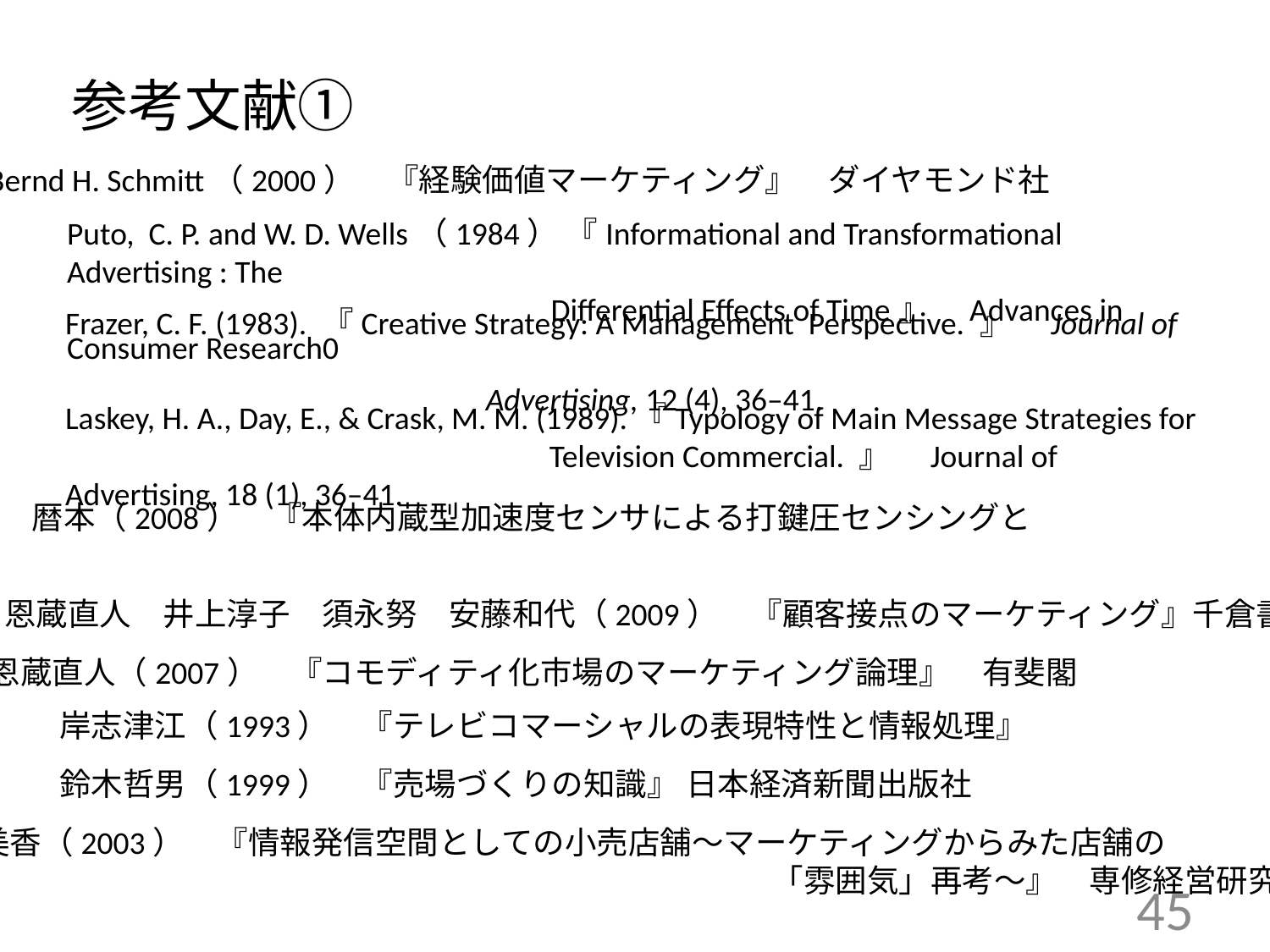

# 参考文献①
Bernd H. Schmitt（2000）　『経験価値マーケティング』　ダイヤモンド社
Puto,  C. P. and W. D. Wells（1984） 『Informational and Transformational Advertising : The
　　　　　　　　　　　　　　　Differential Effects of Time』　Advances in Consumer Research0
Frazer, C. F. (1983). 『Creative Strategy: A Management  Perspective. 』　Journal of
　　　　　　　　　　　　　Advertising, 12 (4), 36–41.
Laskey, H. A., Day, E., & Crask, M. M. (1989).『Typology of Main Message Strategies for
　　　　　　　　　　　　　　　Television Commercial. 』　Journal of Advertising, 18 (1), 36–41.
岩崎　味八木　暦本（2008）　『本体内蔵型加速度センサによる打鍵圧センシングと
　　　　　　　　　　　　　　　　　　　　　　　　　　　　　　　　　　　　　　　　　　　　　　その応用』
恩蔵直人　井上淳子　須永努　安藤和代（2009）　『顧客接点のマーケティング』千倉書房
恩蔵直人（2007）　『コモディティ化市場のマーケティング論理』　有斐閣
岸志津江（1993）　『テレビコマーシャルの表現特性と情報処理』
鈴木哲男（1999）　『売場づくりの知識』 日本経済新聞出版社
高柳美香（2003）　『情報発信空間としての小売店舗～マーケティングからみた店舗の
　　　　　　　　　　　　　　　　　　　　　　　　　　　「雰囲気」再考～』　専修経営研究年報
45